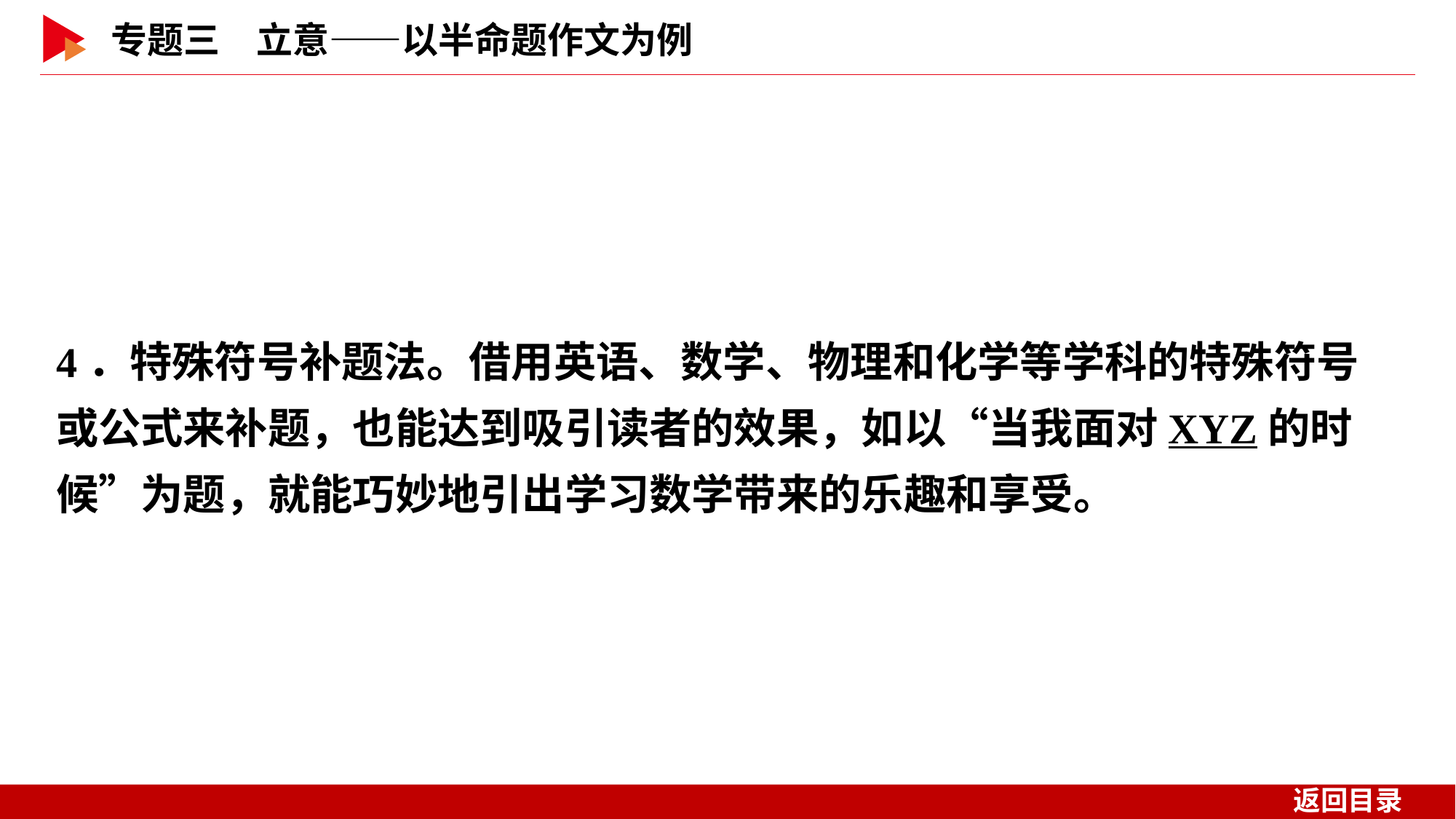

4．特殊符号补题法。借用英语、数学、物理和化学等学科的特殊符号或公式来补题，也能达到吸引读者的效果，如以“当我面对XYZ的时候”为题，就能巧妙地引出学习数学带来的乐趣和享受。